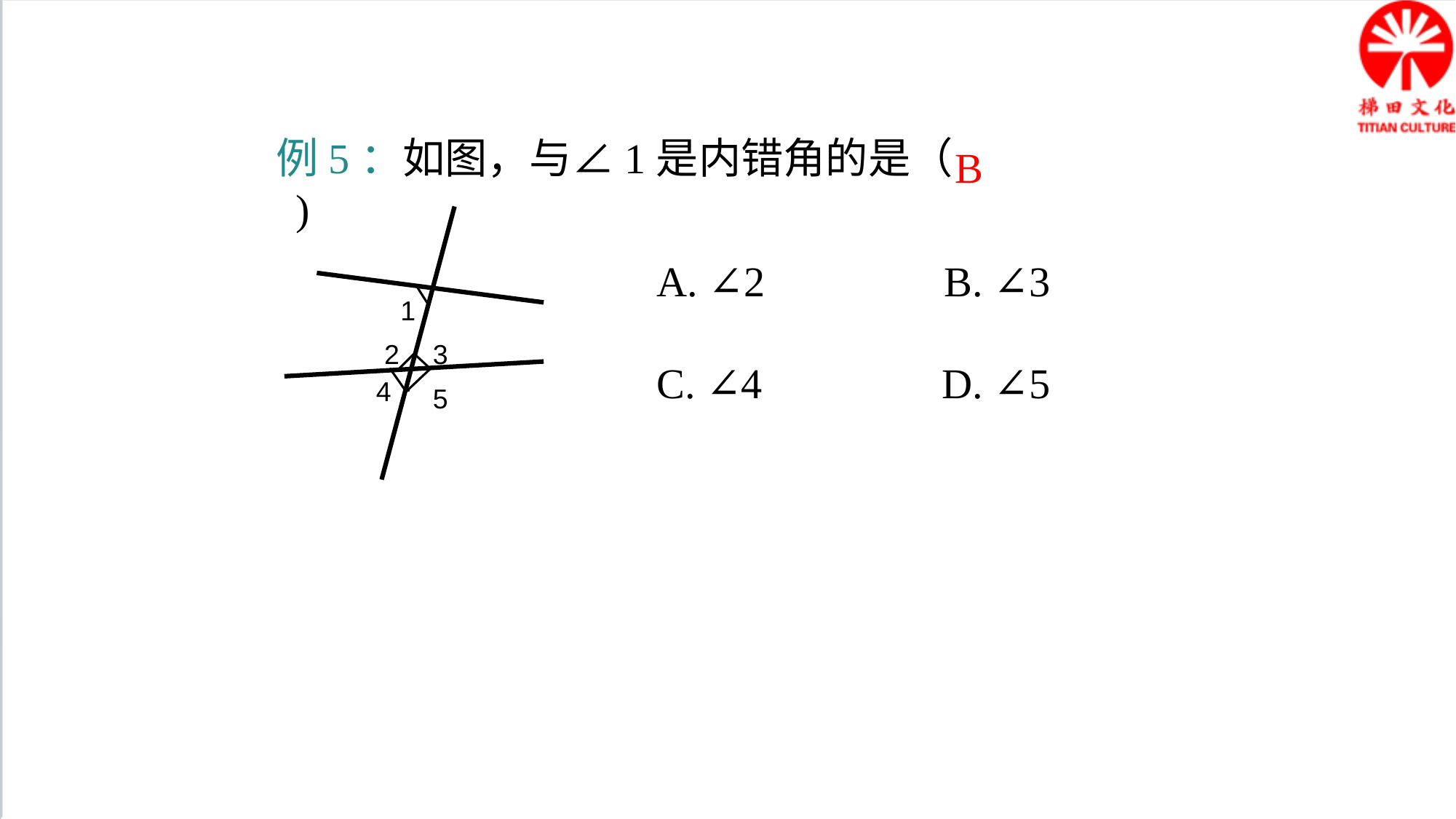

例5：如图，与∠1是内错角的是（              )

1
2
3

4

5
A. ∠2                 B. ∠3

C. ∠4                 D. ∠5
B